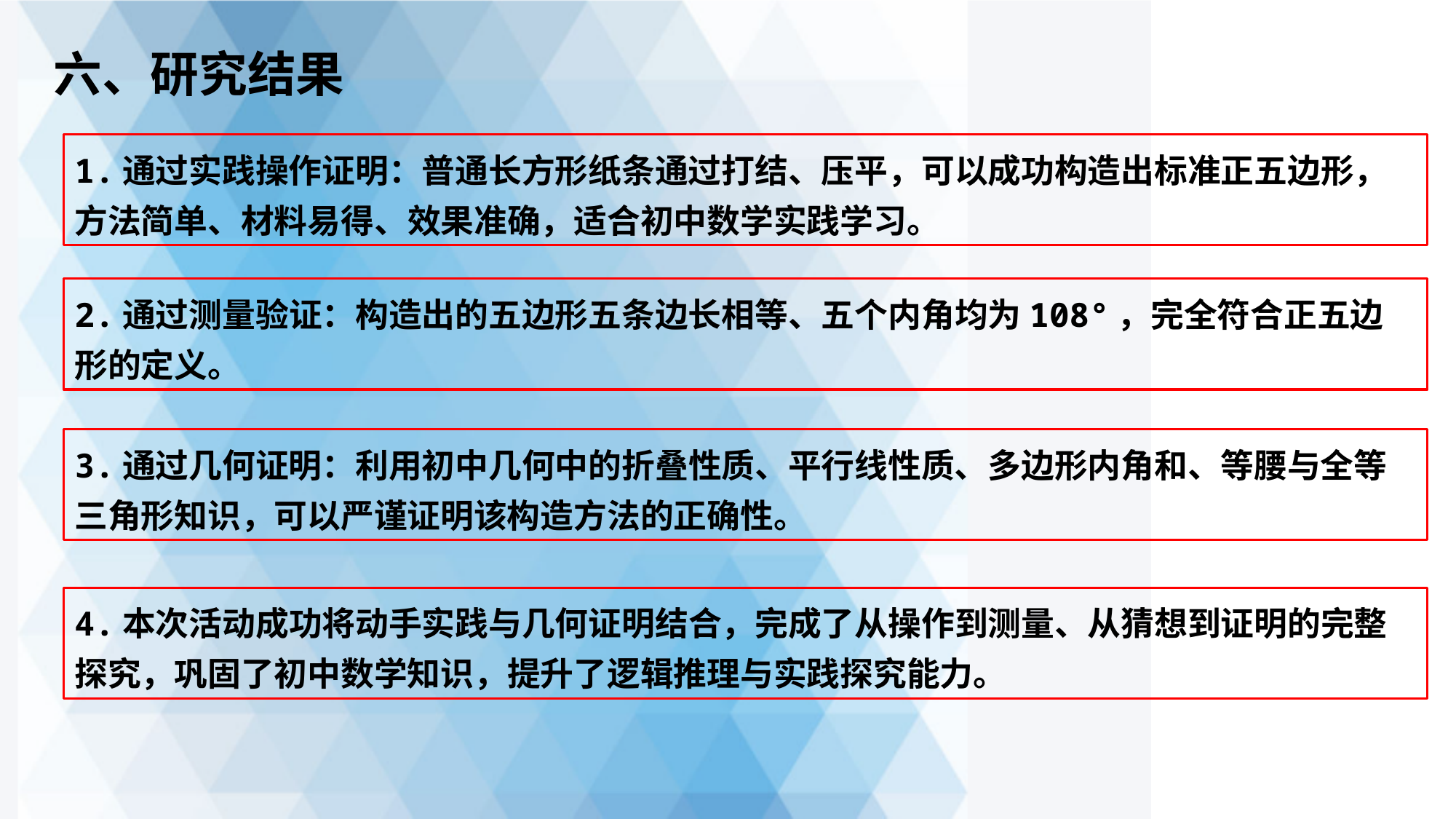

六、研究结果
1.通过实践操作证明：普通长方形纸条通过打结、压平，可以成功构造出标准正五边形，方法简单、材料易得、效果准确，适合初中数学实践学习。
2.通过测量验证：构造出的五边形五条边长相等、五个内角均为108°，完全符合正五边形的定义。
3.通过几何证明：利用初中几何中的折叠性质、平行线性质、多边形内角和、等腰与全等三角形知识，可以严谨证明该构造方法的正确性。
4.本次活动成功将动手实践与几何证明结合，完成了从操作到测量、从猜想到证明的完整探究，巩固了初中数学知识，提升了逻辑推理与实践探究能力。